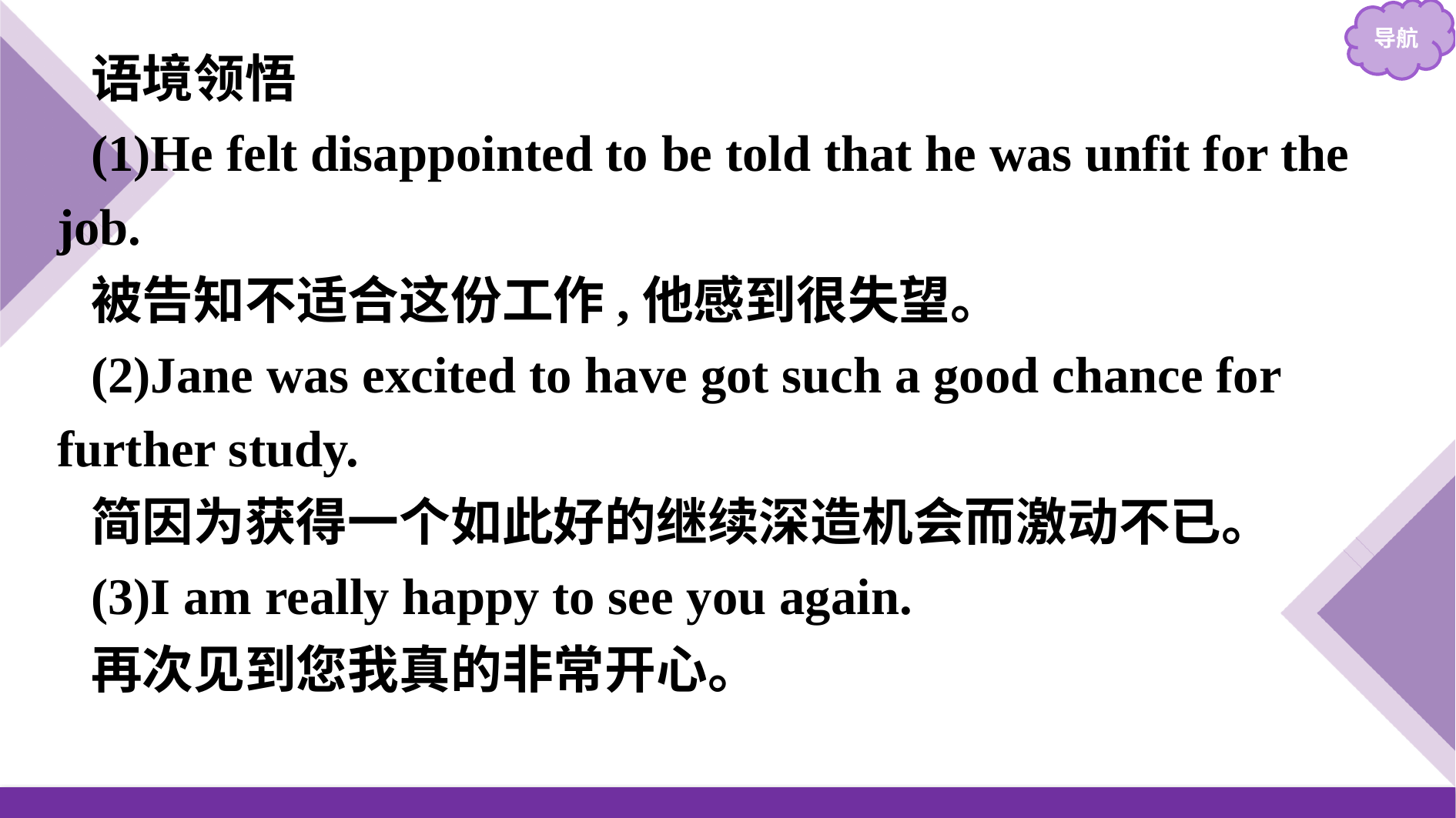

语境领悟
(1)He felt disappointed to be told that he was unfit for the job.
被告知不适合这份工作,他感到很失望。
(2)Jane was excited to have got such a good chance for further study.
简因为获得一个如此好的继续深造机会而激动不已。
(3)I am really happy to see you again.
再次见到您我真的非常开心。